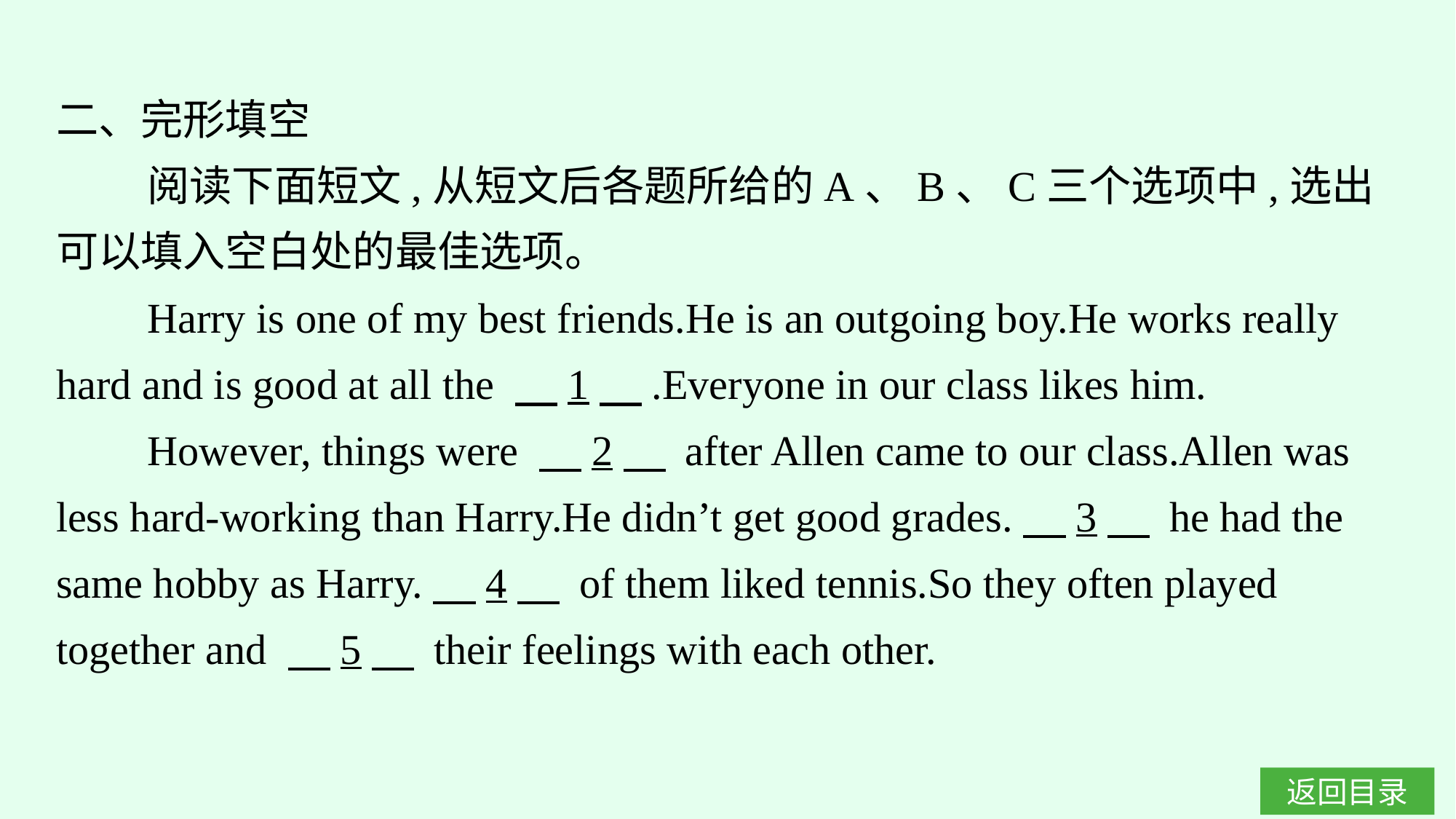

二、完形填空
阅读下面短文,从短文后各题所给的A、B、C三个选项中,选出可以填入空白处的最佳选项。
Harry is one of my best friends.He is an outgoing boy.He works really hard and is good at all the 　1　.Everyone in our class likes him.
However, things were 　2　 after Allen came to our class.Allen was less hard-working than Harry.He didn’t get good grades.　3　 he had the same hobby as Harry.　4　 of them liked tennis.So they often played together and 　5　 their feelings with each other.